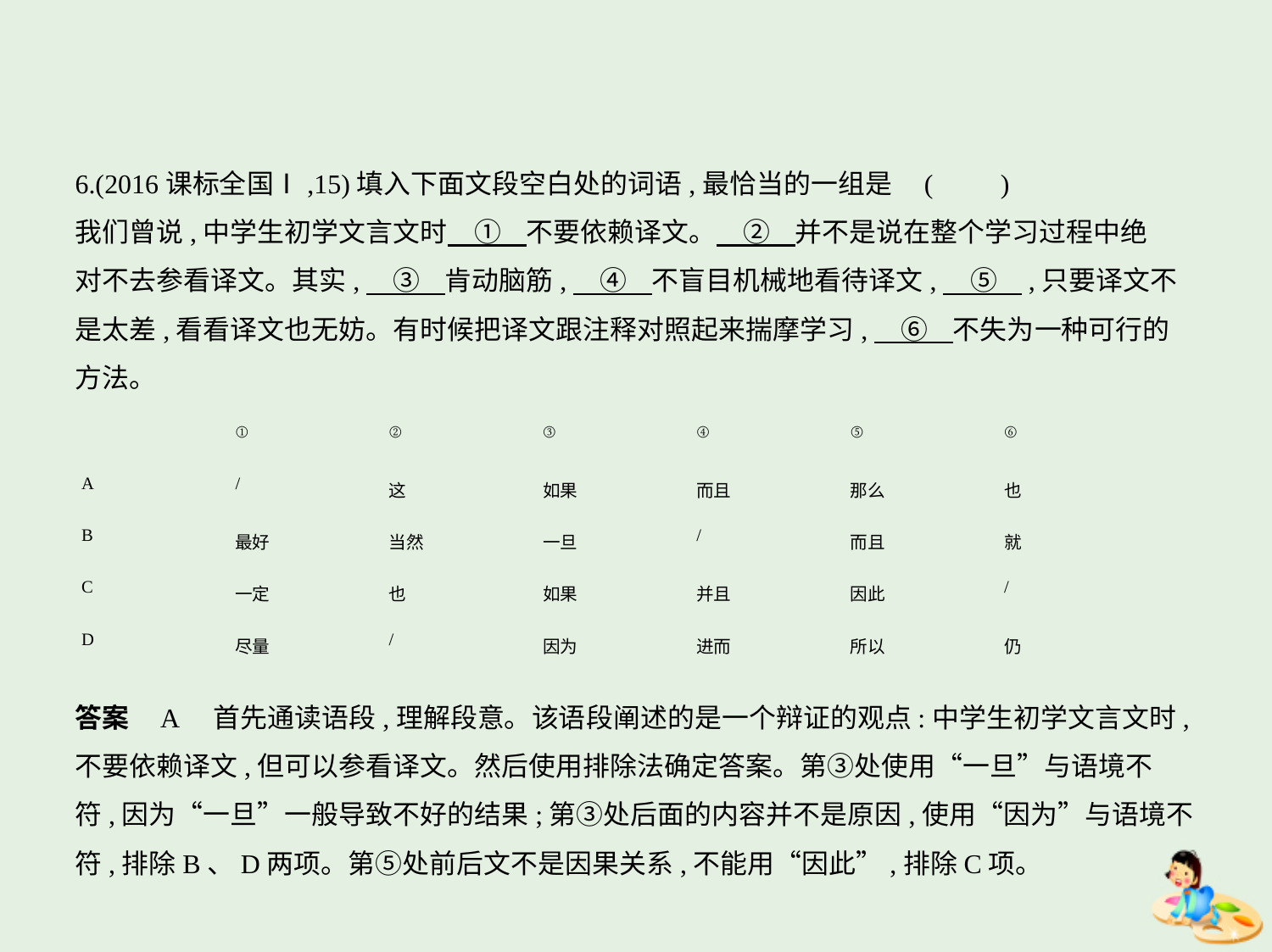

6.(2016课标全国Ⅰ,15)填入下面文段空白处的词语,最恰当的一组是 (　　)
我们曾说,中学生初学文言文时　①    不要依赖译文。　②    并不是说在整个学习过程中绝
对不去参看译文。其实,　③    肯动脑筋,　④    不盲目机械地看待译文,　⑤    ,只要译文不
是太差,看看译文也无妨。有时候把译文跟注释对照起来揣摩学习,　⑥    不失为一种可行的
方法。
|  | ① | ② | ③ | ④ | ⑤ | ⑥ |
| --- | --- | --- | --- | --- | --- | --- |
| A | / | 这 | 如果 | 而且 | 那么 | 也 |
| B | 最好 | 当然 | 一旦 | / | 而且 | 就 |
| C | 一定 | 也 | 如果 | 并且 | 因此 | / |
| D | 尽量 | / | 因为 | 进而 | 所以 | 仍 |
答案    A　首先通读语段,理解段意。该语段阐述的是一个辩证的观点:中学生初学文言文时,
不要依赖译文,但可以参看译文。然后使用排除法确定答案。第③处使用“一旦”与语境不
符,因为“一旦”一般导致不好的结果;第③处后面的内容并不是原因,使用“因为”与语境不
符,排除B、D两项。第⑤处前后文不是因果关系,不能用“因此”,排除C项。